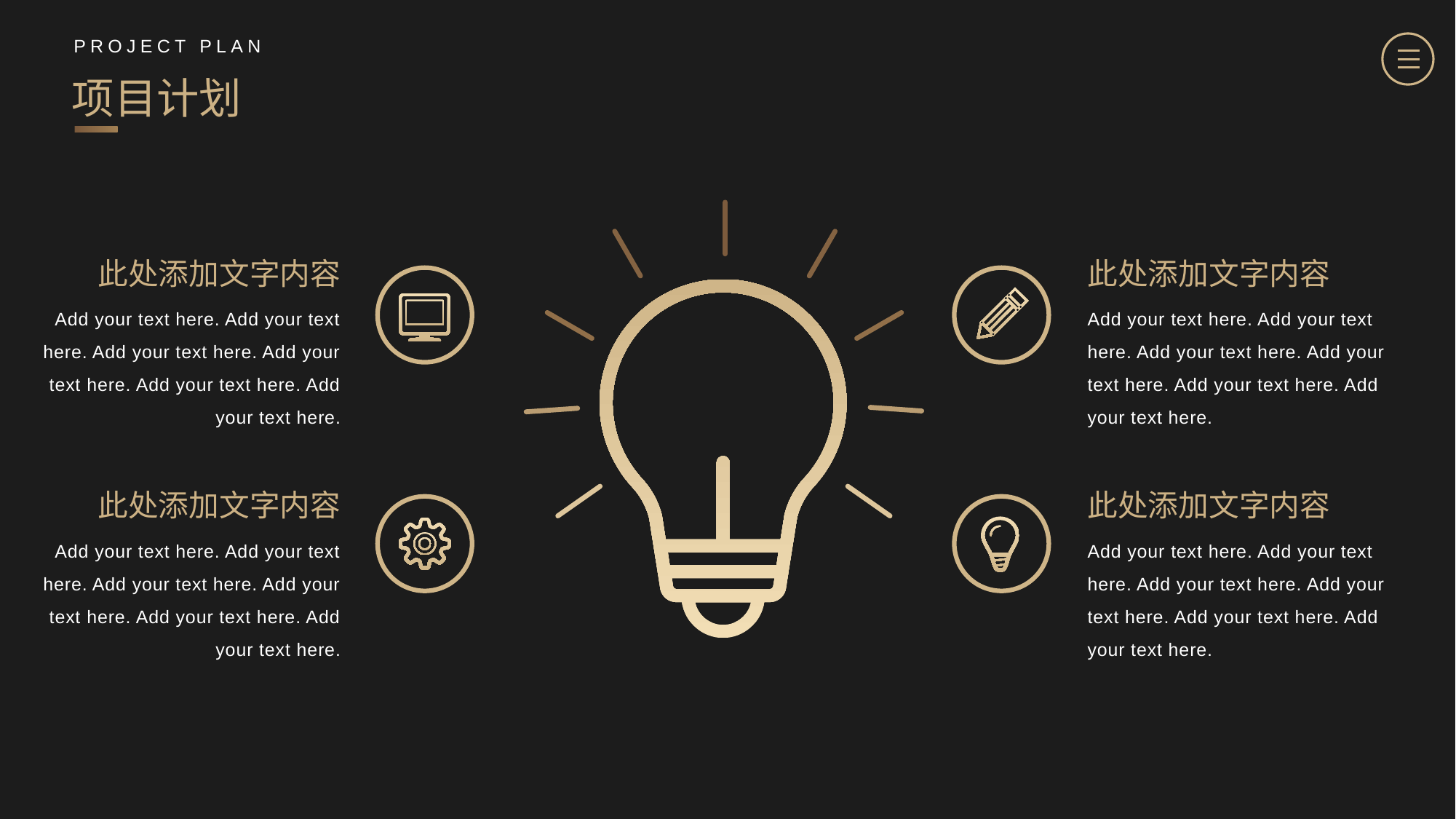

PROJECT PLAN

项目计划

此处添加文字内容
Add your text here. Add your text here. Add your text here. Add your text here. Add your text here. Add your text here.
此处添加文字内容
Add your text here. Add your text here. Add your text here. Add your text here. Add your text here. Add your text here.

此处添加文字内容
Add your text here. Add your text here. Add your text here. Add your text here. Add your text here. Add your text here.
此处添加文字内容
Add your text here. Add your text here. Add your text here. Add your text here. Add your text here. Add your text here.